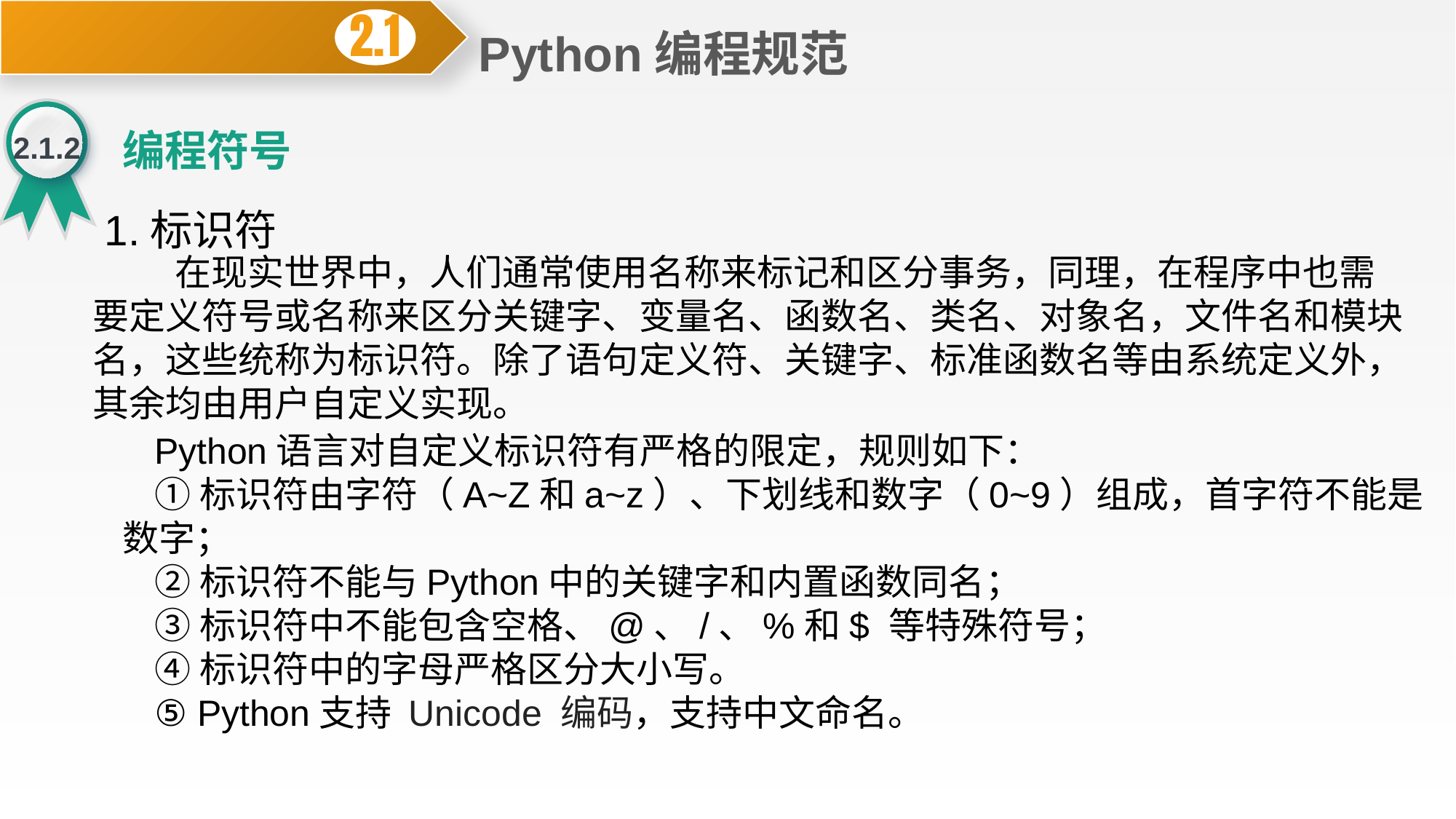

Python编程规范
2.1

2.1.2
编程符号
1.标识符
     在现实世界中，人们通常使用名称来标记和区分事务，同理，在程序中也需要定义符号或名称来区分关键字、变量名、函数名、类名、对象名，文件名和模块名，这些统称为标识符。除了语句定义符、关键字、标准函数名等由系统定义外，其余均由用户自定义实现。
Python语言对自定义标识符有严格的限定，规则如下：
①标识符由字符（A~Z和a~z）、下划线和数字（0~9）组成，首字符不能是数字；
②标识符不能与Python中的关键字和内置函数同名；
③标识符中不能包含空格、@、/、%和$ 等特殊符号；
④标识符中的字母严格区分大小写。
⑤ Python支持 Unicode 编码，支持中文命名。